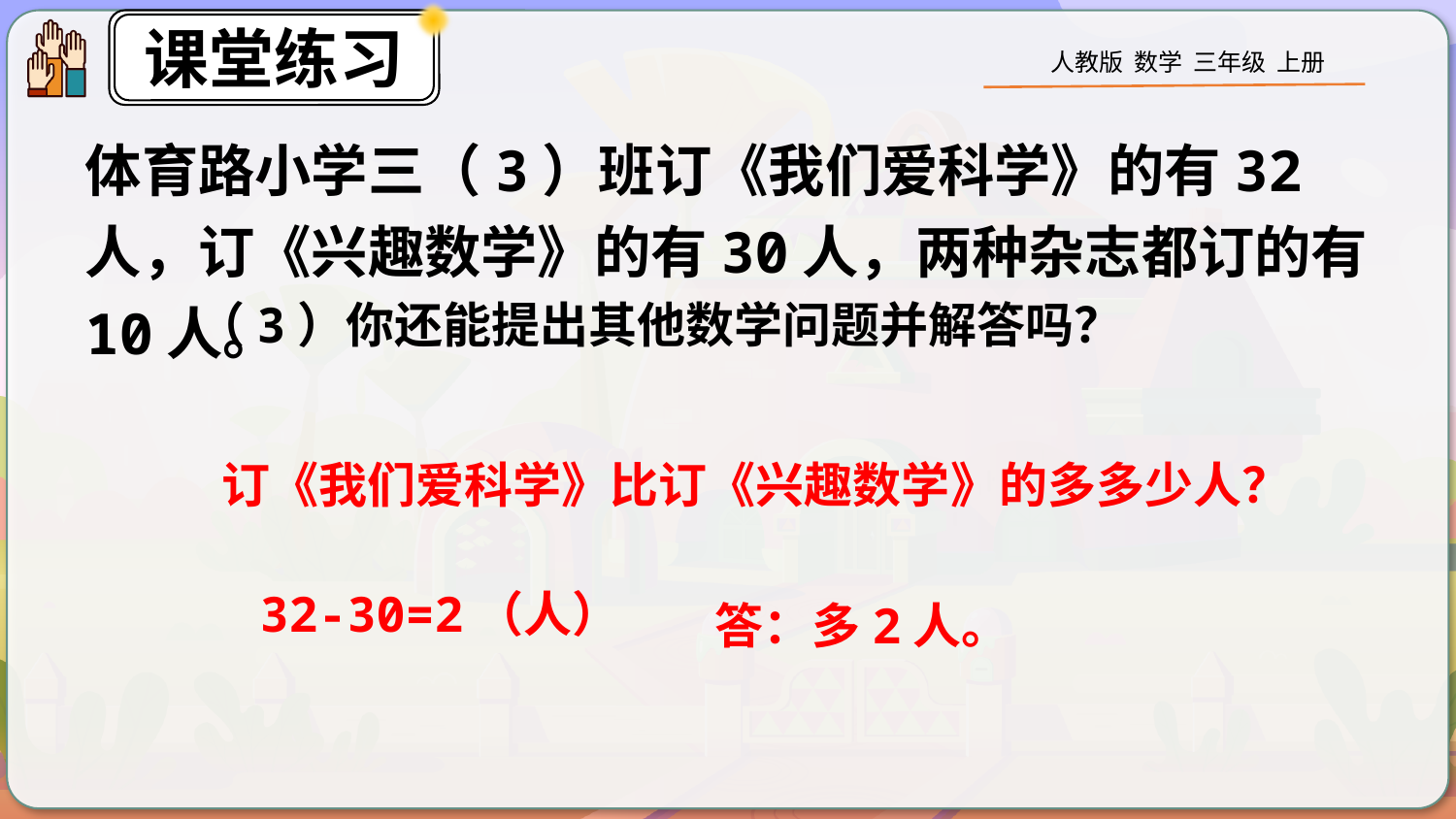

体育路小学三（3）班订《我们爱科学》的有32人，订《兴趣数学》的有30人，两种杂志都订的有10人。
（3）你还能提出其他数学问题并解答吗？
订《我们爱科学》比订《兴趣数学》的多多少人？
32-30=2（人）
答：多2人。